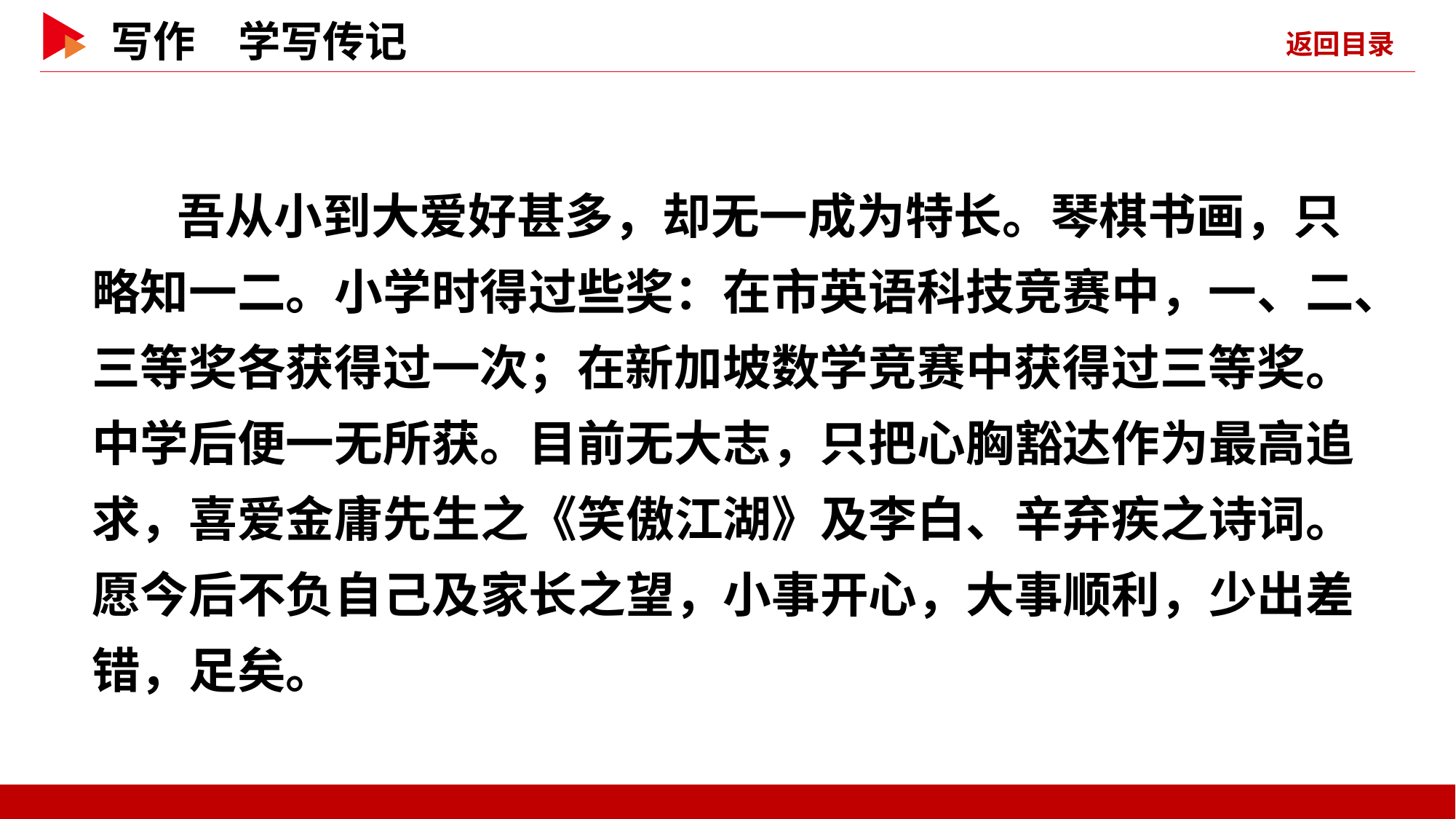

吾从小到大爱好甚多，却无一成为特长。琴棋书画，只略知一二。小学时得过些奖：在市英语科技竞赛中，一、二、三等奖各获得过一次；在新加坡数学竞赛中获得过三等奖。中学后便一无所获。目前无大志，只把心胸豁达作为最高追求，喜爱金庸先生之《笑傲江湖》及李白、辛弃疾之诗词。愿今后不负自己及家长之望，小事开心，大事顺利，少出差错，足矣。